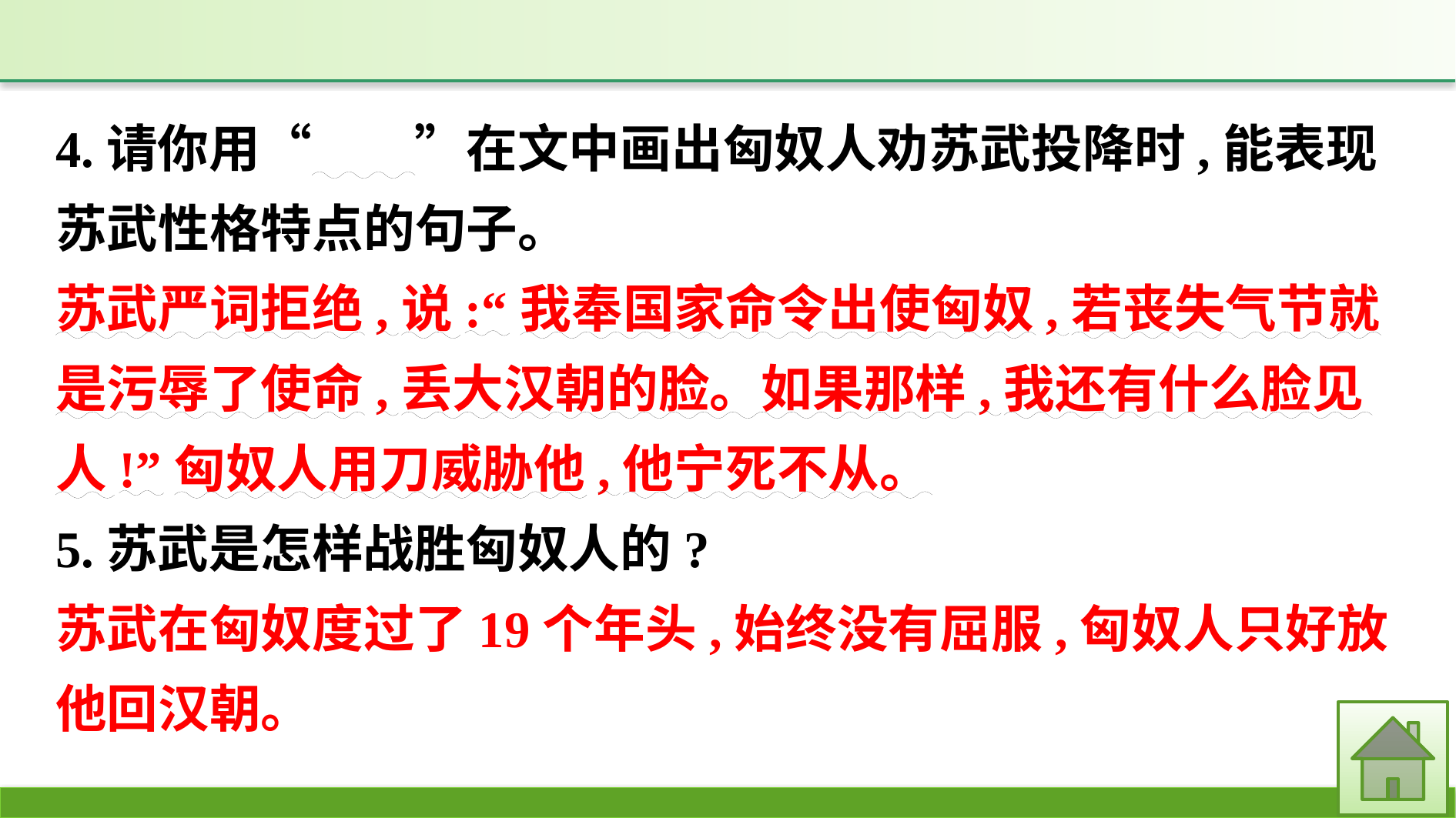

4.请你用“　　”在文中画出匈奴人劝苏武投降时,能表现苏武性格特点的句子。
苏武严词拒绝,说:“我奉国家命令出使匈奴,若丧失气节就是污辱了使命,丢大汉朝的脸。如果那样,我还有什么脸见人!”匈奴人用刀威胁他,他宁死不从。
5.苏武是怎样战胜匈奴人的?
苏武在匈奴度过了19个年头,始终没有屈服,匈奴人只好放他回汉朝。